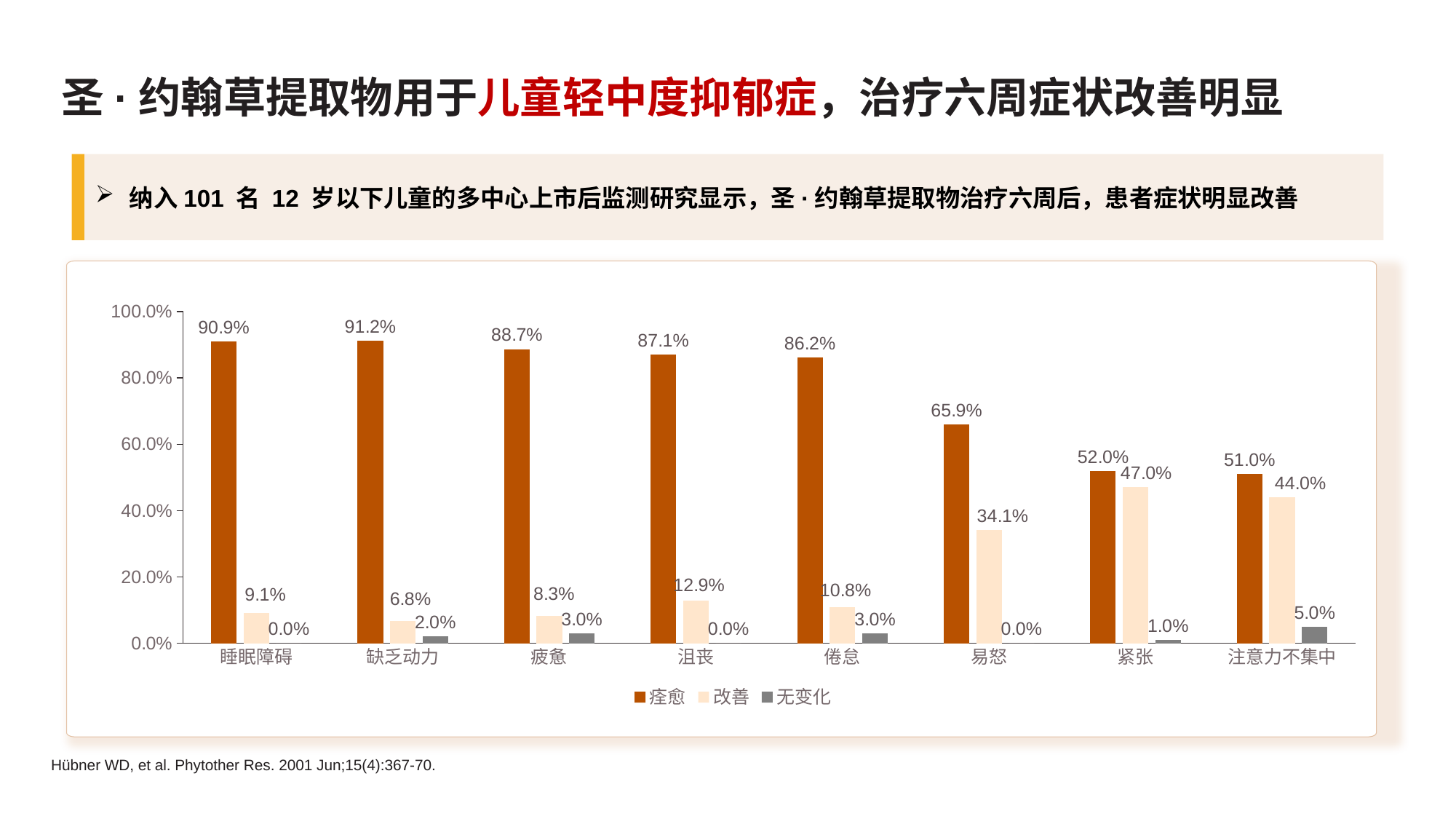

# 圣·约翰草提取物用于儿童轻中度抑郁症，治疗六周症状改善明显

纳入101 名 12 岁以下儿童的多中心上市后监测研究显示，圣·约翰草提取物治疗六周后，患者症状明显改善

### Chart

| Category | 痊愈 | 改善 | 无变化 |
|---|---|---|---|
| 睡眠障碍 | 0.909 | 0.091 | 0.0 |
| 缺乏动力 | 0.912 | 0.068 | 0.02 |
| 疲惫 | 0.887 | 0.083 | 0.03 |
| 沮丧 | 0.871 | 0.129 | 0.0 |
| 倦怠 | 0.862 | 0.108 | 0.03 |
| 易怒 | 0.659 | 0.341 | 0.0 |
| 紧张 | 0.52 | 0.47 | 0.01 |
| 注意力不集中 | 0.51 | 0.44 | 0.05 |
Hübner WD, et al. Phytother Res. 2001 Jun;15(4):367-70.